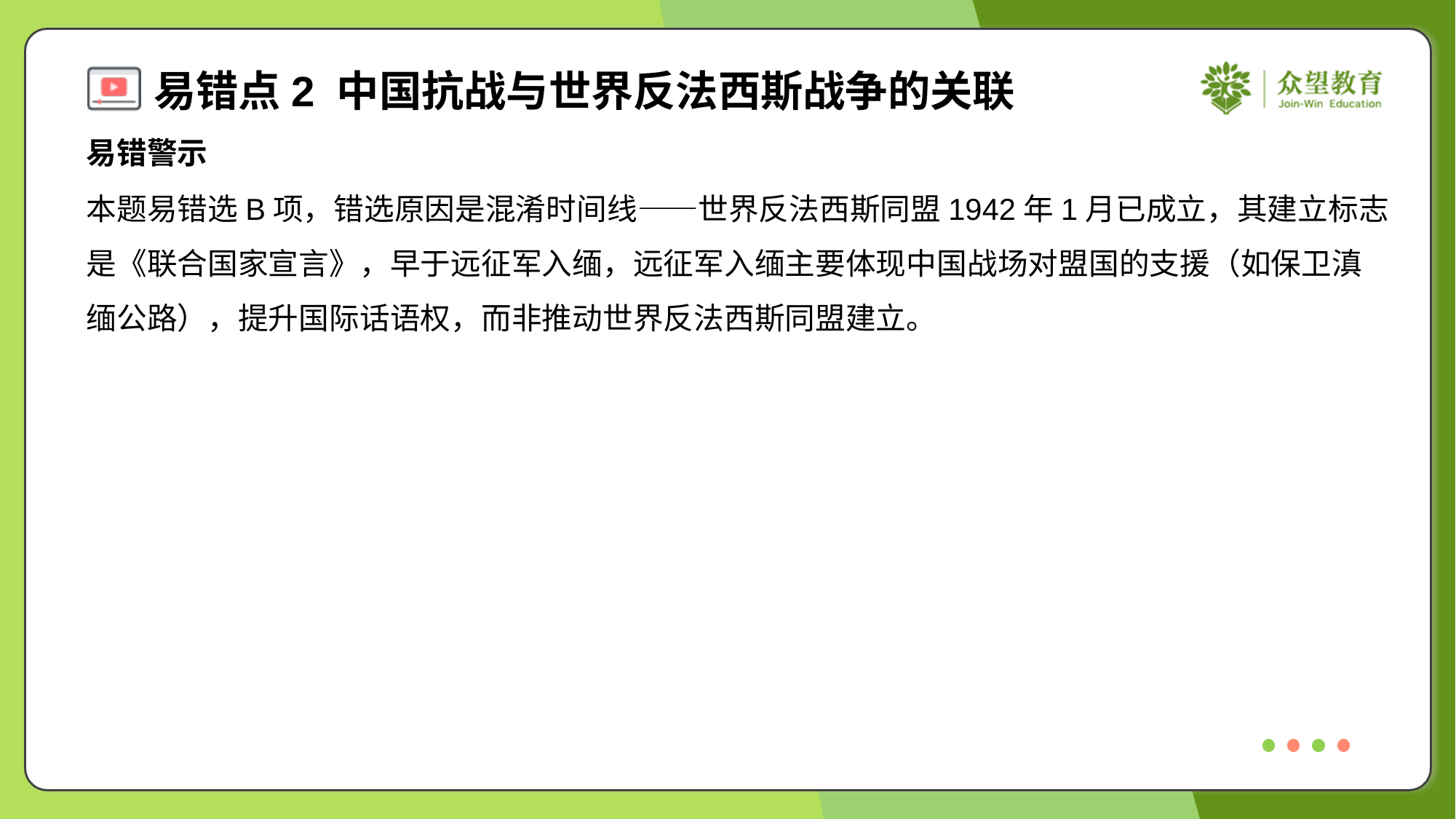

易错警示
本题易错选B项，错选原因是混淆时间线——世界反法西斯同盟1942年1月已成立，其建立标志
是《联合国家宣言》，早于远征军入缅，远征军入缅主要体现中国战场对盟国的支援（如保卫滇
缅公路），提升国际话语权，而非推动世界反法西斯同盟建立。